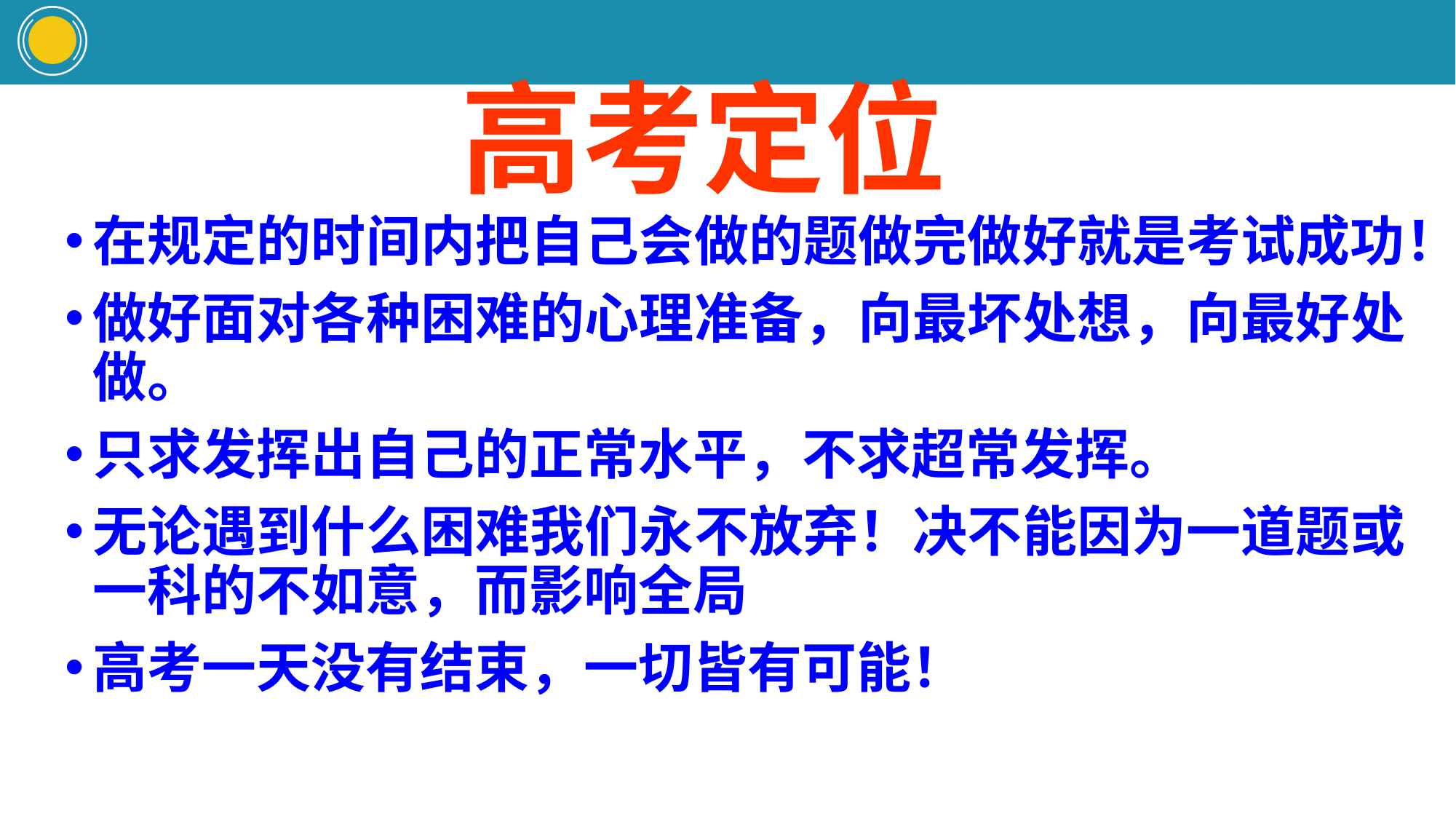

# 高考定位
在规定的时间内把自己会做的题做完做好就是考试成功！
做好面对各种困难的心理准备，向最坏处想，向最好处做。
只求发挥出自己的正常水平，不求超常发挥。
无论遇到什么困难我们永不放弃！决不能因为一道题或一科的不如意，而影响全局
高考一天没有结束，一切皆有可能！